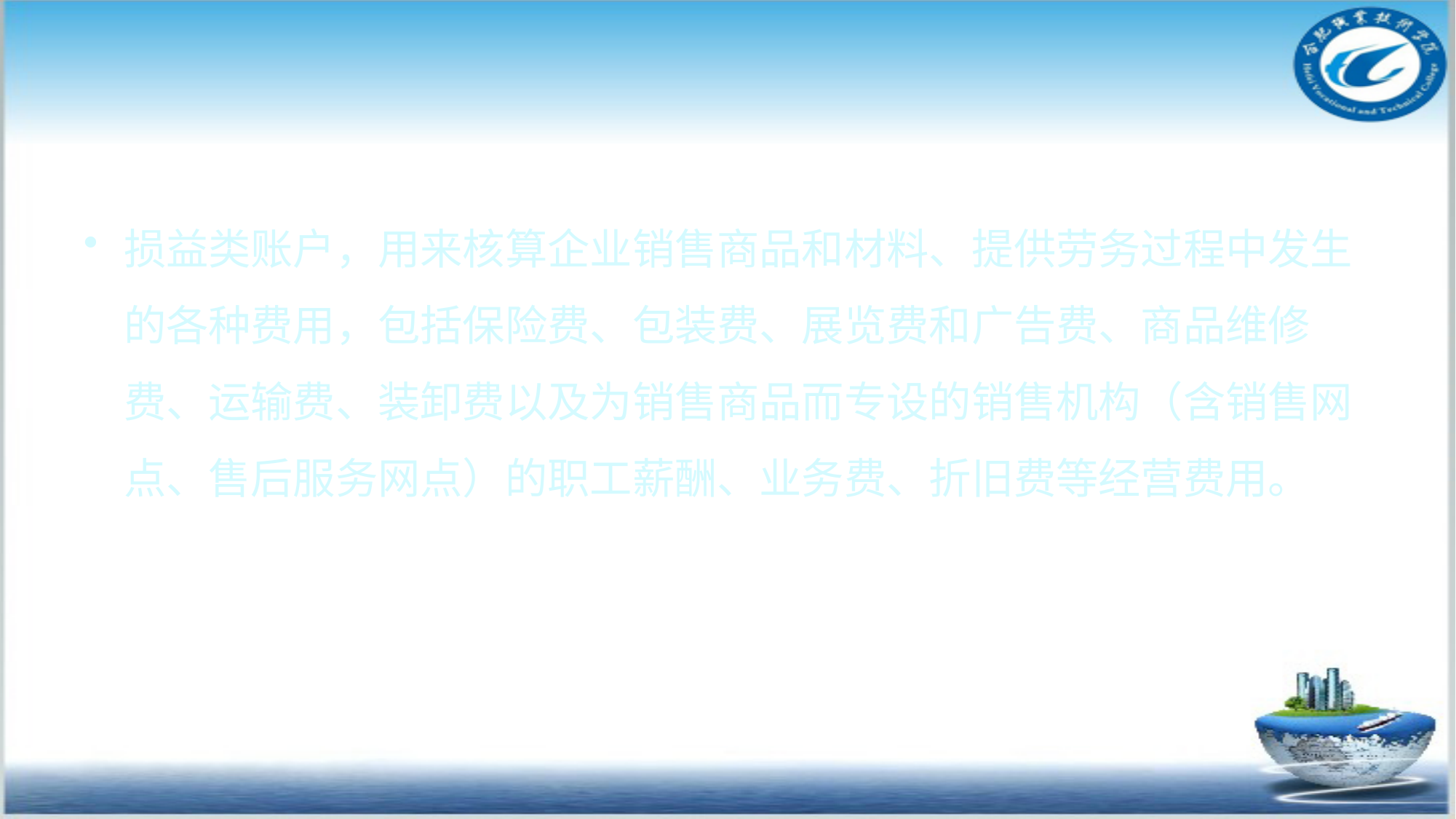

#
损益类账户，用来核算企业销售商品和材料、提供劳务过程中发生的各种费用，包括保险费、包装费、展览费和广告费、商品维修费、运输费、装卸费以及为销售商品而专设的销售机构（含销售网点、售后服务网点）的职工薪酬、业务费、折旧费等经营费用。